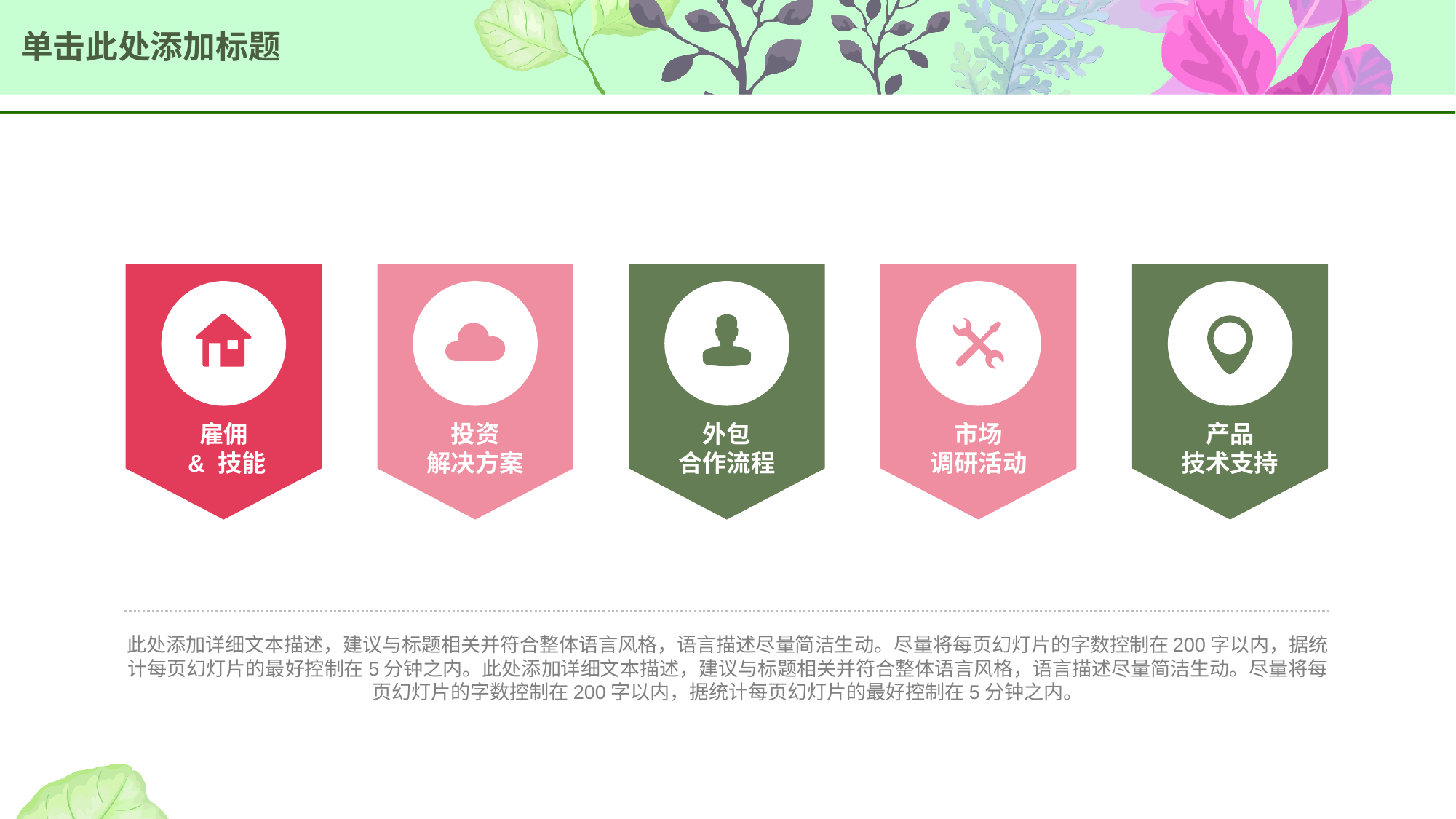

# 单击此处添加标题

雇佣
 & 技能

投资
解决方案

外包
合作流程

市场
调研活动

产品
技术支持

此处添加详细文本描述，建议与标题相关并符合整体语言风格，语言描述尽量简洁生动。尽量将每页幻灯片的字数控制在200字以内，据统计每页幻灯片的最好控制在5分钟之内。此处添加详细文本描述，建议与标题相关并符合整体语言风格，语言描述尽量简洁生动。尽量将每页幻灯片的字数控制在200字以内，据统计每页幻灯片的最好控制在5分钟之内。